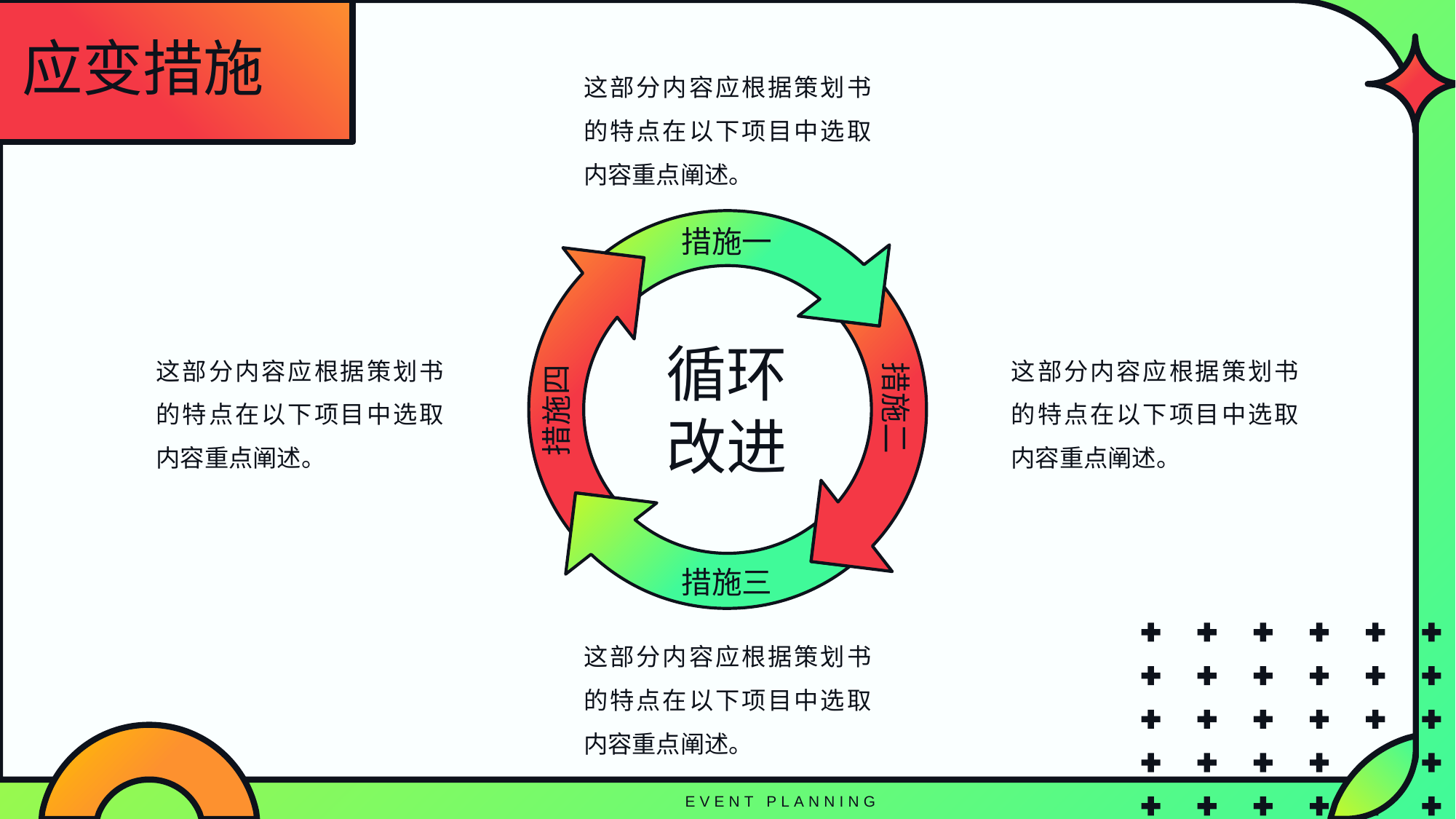

应变措施
这部分内容应根据策划书的特点在以下项目中选取内容重点阐述。

措施一
循环
改进
这部分内容应根据策划书的特点在以下项目中选取内容重点阐述。
这部分内容应根据策划书的特点在以下项目中选取内容重点阐述。
措施二
措施四
措施三
这部分内容应根据策划书的特点在以下项目中选取内容重点阐述。